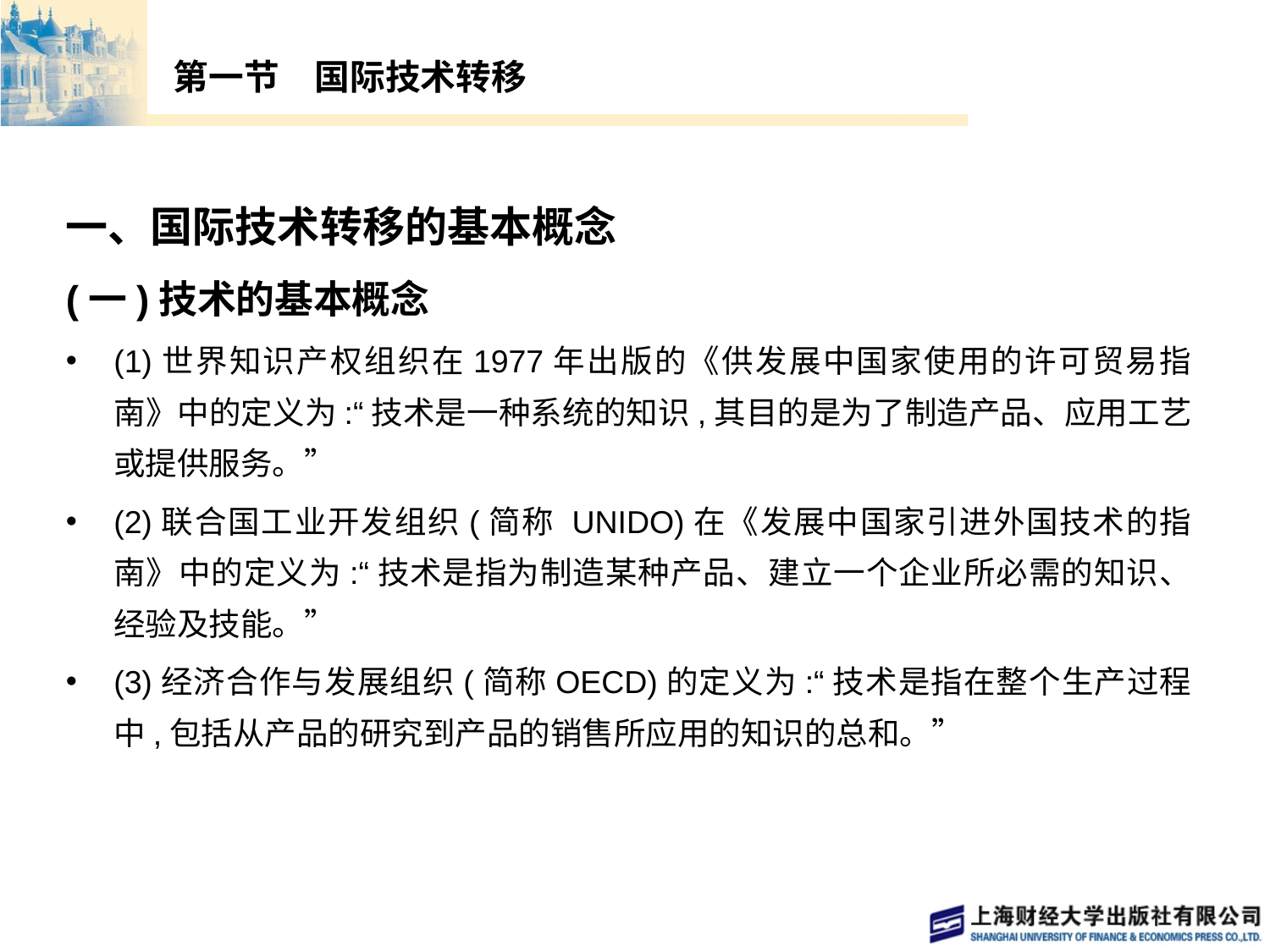

# 第一节　国际技术转移
一、国际技术转移的基本概念
(一)技术的基本概念
(1)世界知识产权组织在1977年出版的《供发展中国家使用的许可贸易指南》中的定义为:“技术是一种系统的知识,其目的是为了制造产品、应用工艺或提供服务。”
(2)联合国工业开发组织(简称 UNIDO)在《发展中国家引进外国技术的指南》中的定义为:“技术是指为制造某种产品、建立一个企业所必需的知识、经验及技能。”
(3)经济合作与发展组织(简称OECD)的定义为:“技术是指在整个生产过程中,包括从产品的研究到产品的销售所应用的知识的总和。”